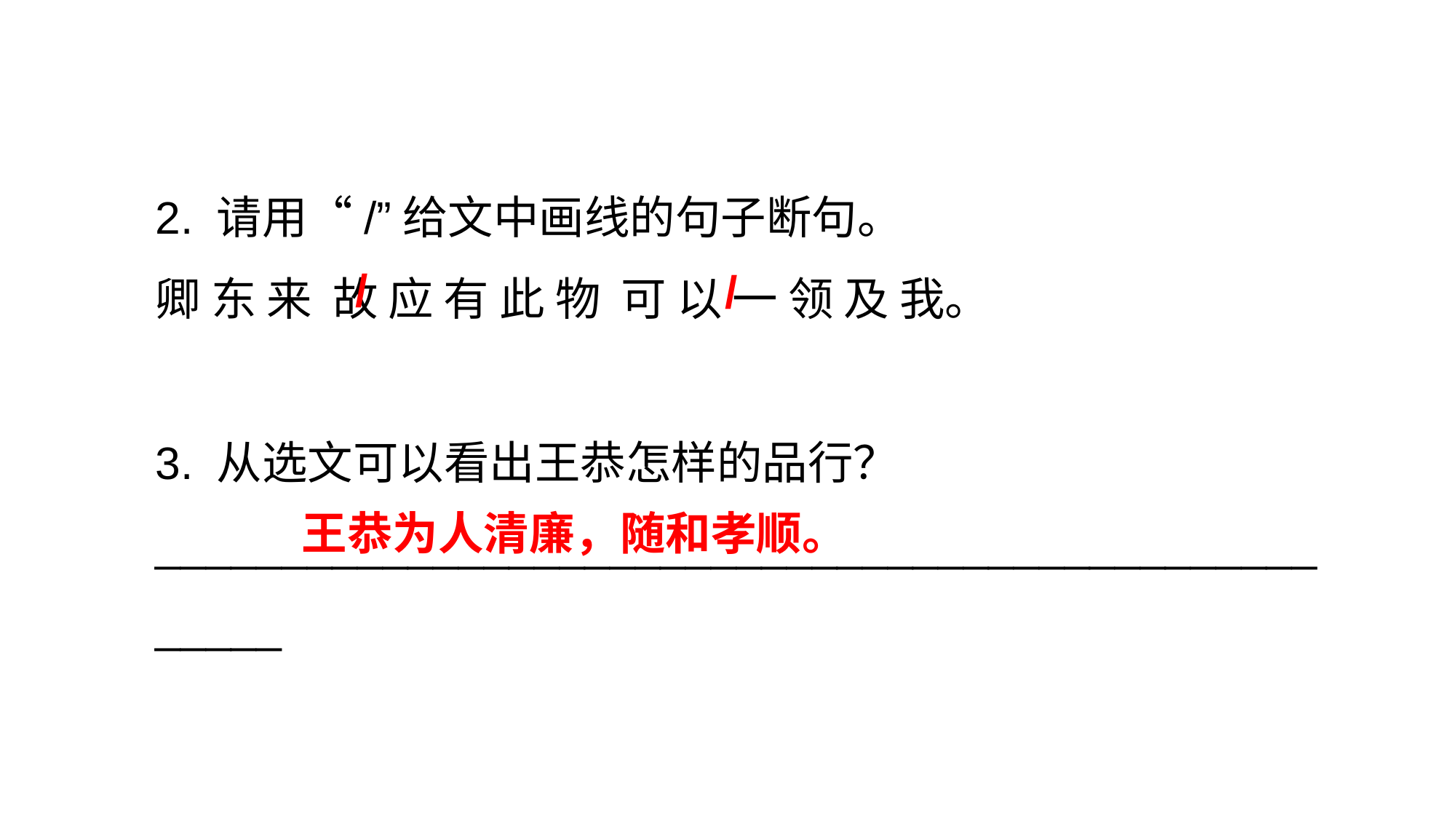

2. 请用“/”给文中画线的句子断句。
卿 东 来  故 应 有 此 物  可 以 一 领 及 我。

3. 从选文可以看出王恭怎样的品行？
___________________________________________________
/
/
王恭为人清廉，随和孝顺。